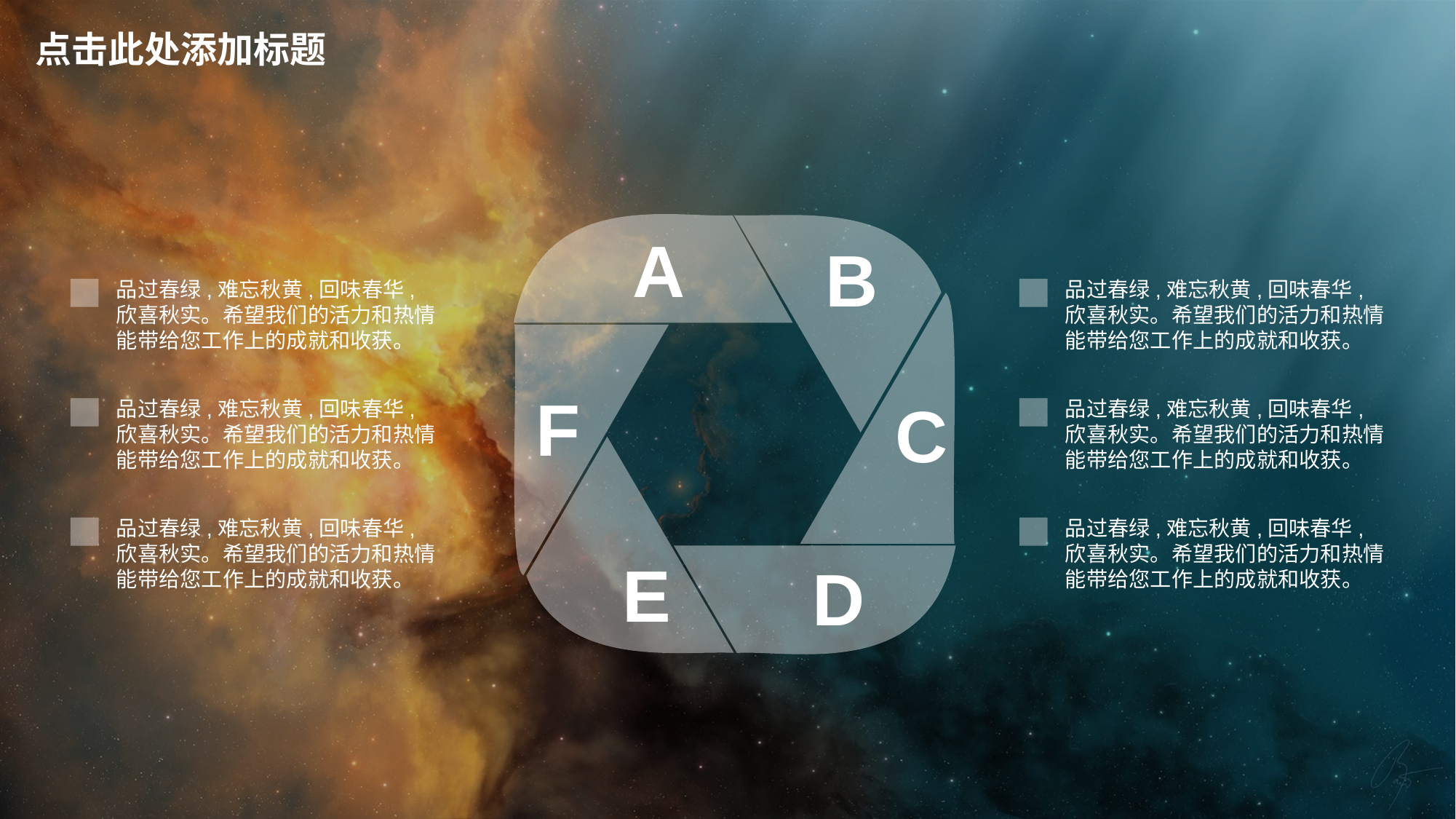

点击此处添加标题

A
B
品过春绿,难忘秋黄,回味春华,欣喜秋实。希望我们的活力和热情能带给您工作上的成就和收获。
品过春绿,难忘秋黄,回味春华,欣喜秋实。希望我们的活力和热情能带给您工作上的成就和收获。

F
C
品过春绿,难忘秋黄,回味春华,欣喜秋实。希望我们的活力和热情能带给您工作上的成就和收获。
品过春绿,难忘秋黄,回味春华,欣喜秋实。希望我们的活力和热情能带给您工作上的成就和收获。

品过春绿,难忘秋黄,回味春华,欣喜秋实。希望我们的活力和热情能带给您工作上的成就和收获。
品过春绿,难忘秋黄,回味春华,欣喜秋实。希望我们的活力和热情能带给您工作上的成就和收获。

E

D